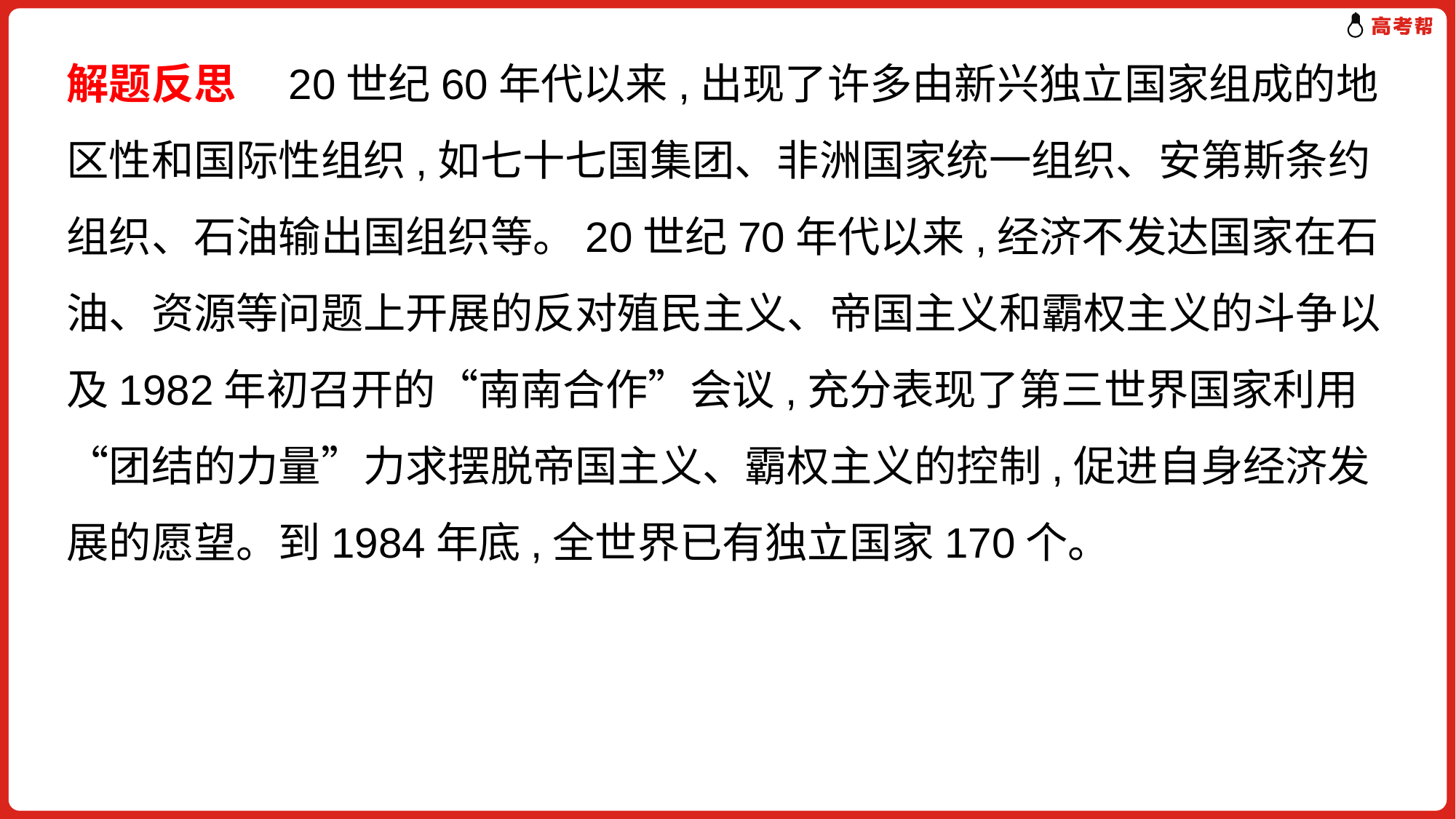

解题反思　20世纪60年代以来,出现了许多由新兴独立国家组成的地区性和国际性组织,如七十七国集团、非洲国家统一组织、安第斯条约组织、石油输出国组织等。20世纪70年代以来,经济不发达国家在石油、资源等问题上开展的反对殖民主义、帝国主义和霸权主义的斗争以及1982年初召开的“南南合作”会议,充分表现了第三世界国家利用“团结的力量”力求摆脱帝国主义、霸权主义的控制,促进自身经济发展的愿望。到1984年底,全世界已有独立国家170个。